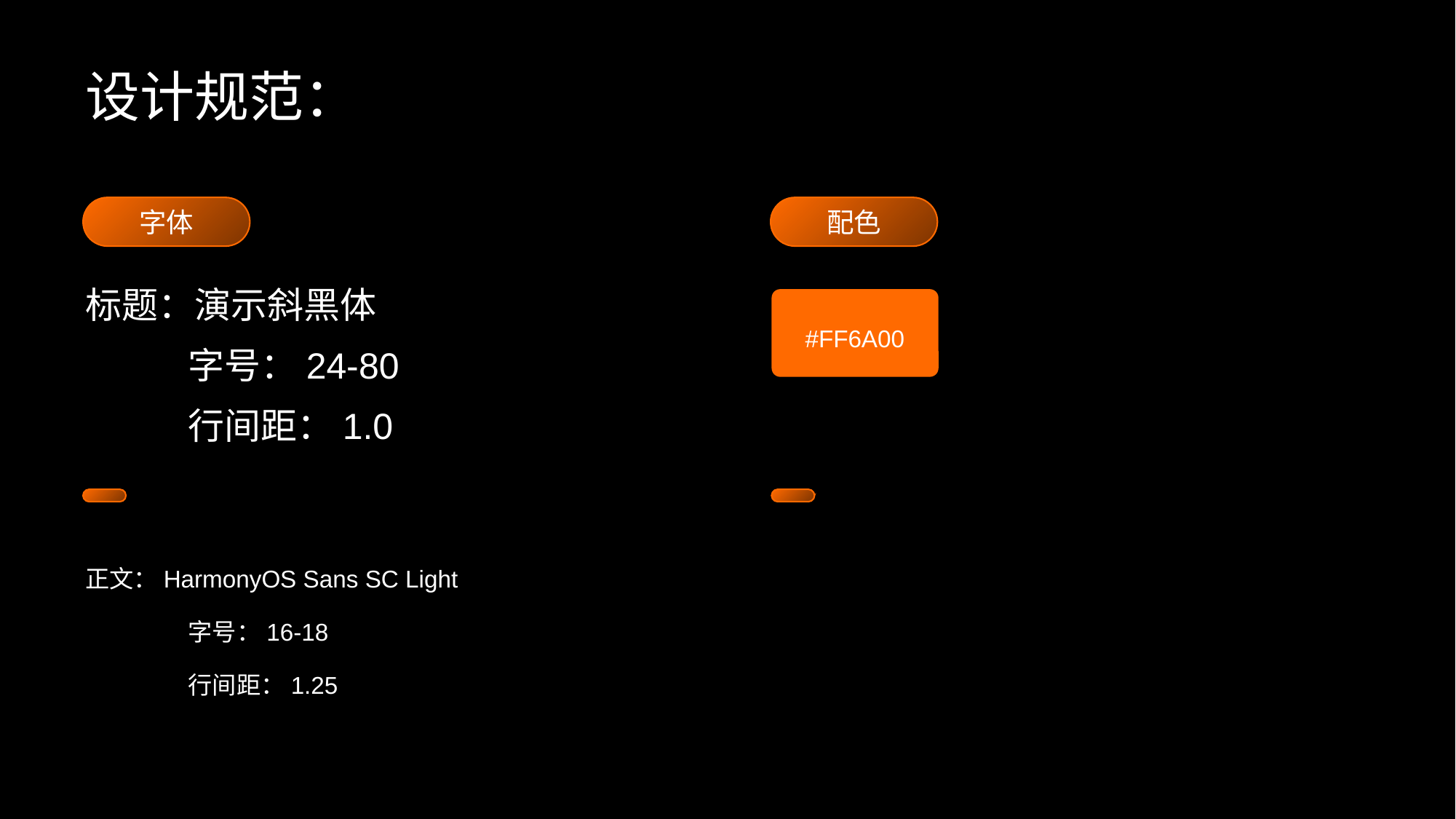

设计规范：
字体
配色
标题：演示斜黑体

#FF6A00
字号：24-80
行间距：1.0

正文：HarmonyOS Sans SC Light
字号：16-18
行间距：1.25